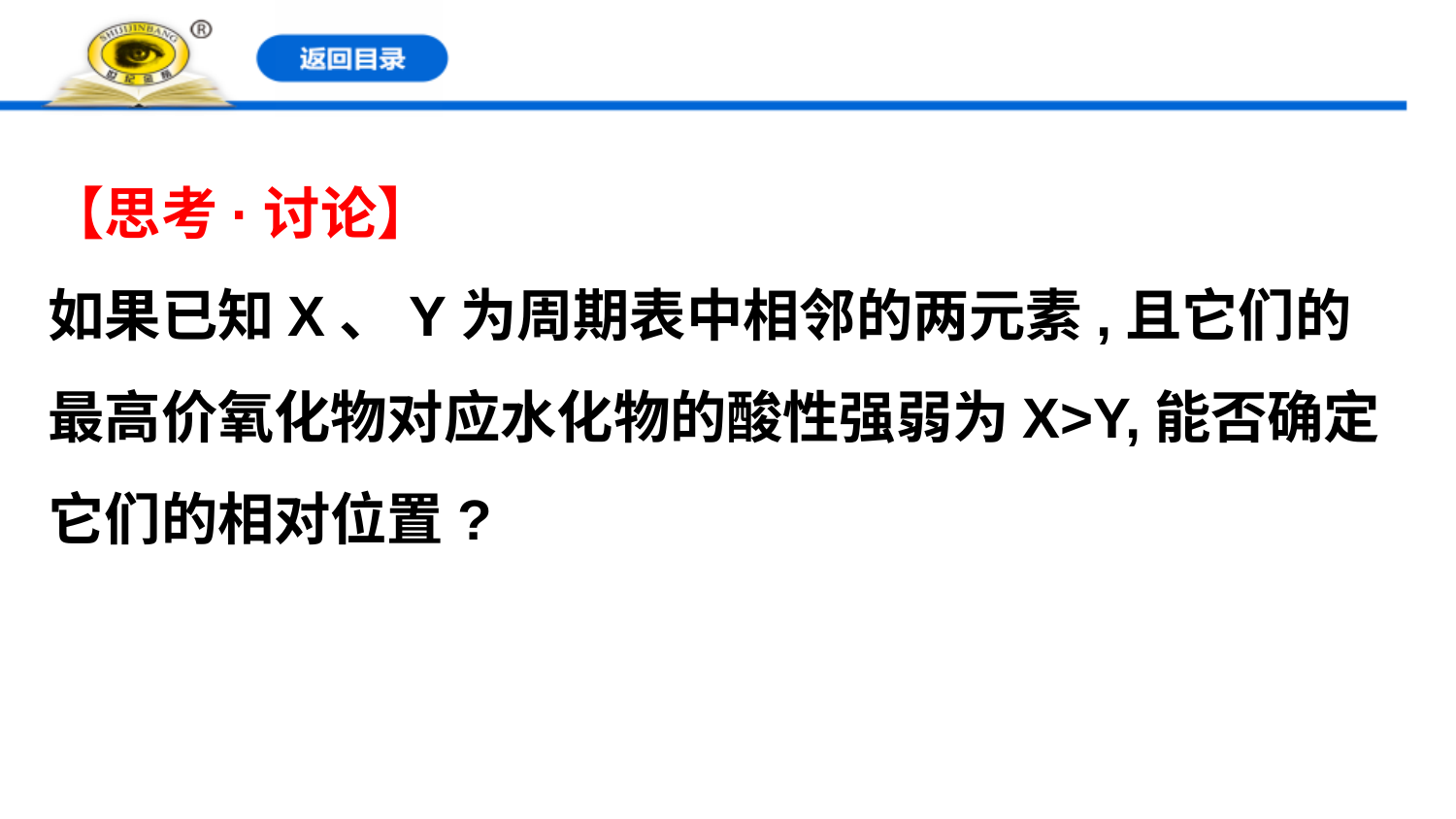

【思考·讨论】
如果已知X、Y为周期表中相邻的两元素,且它们的最高价氧化物对应水化物的酸性强弱为X>Y,能否确定它们的相对位置?